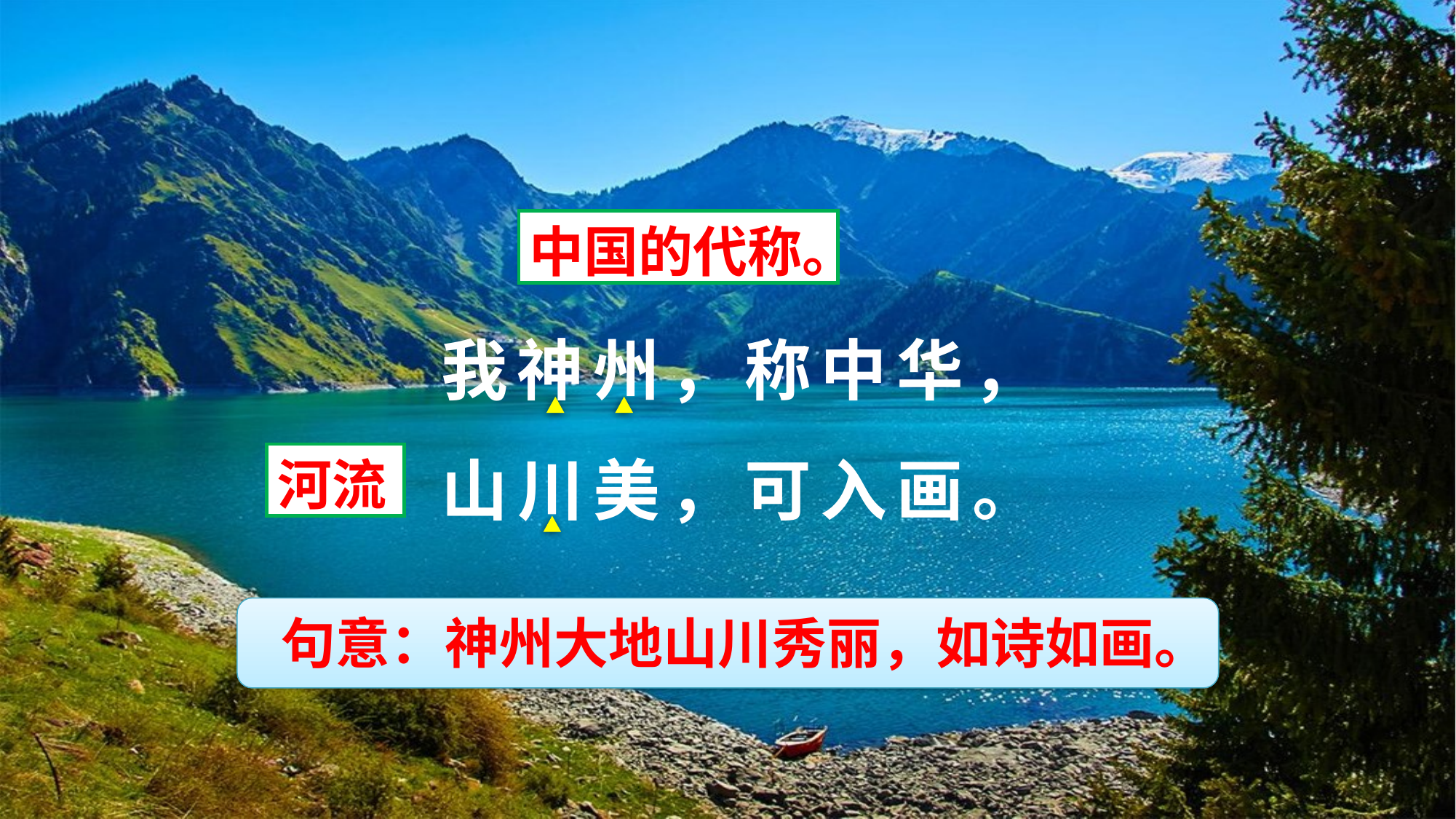

中国的代称。
我神州，称中华，
山川美，可入画。

河流

句意：神州大地山川秀丽，如诗如画。